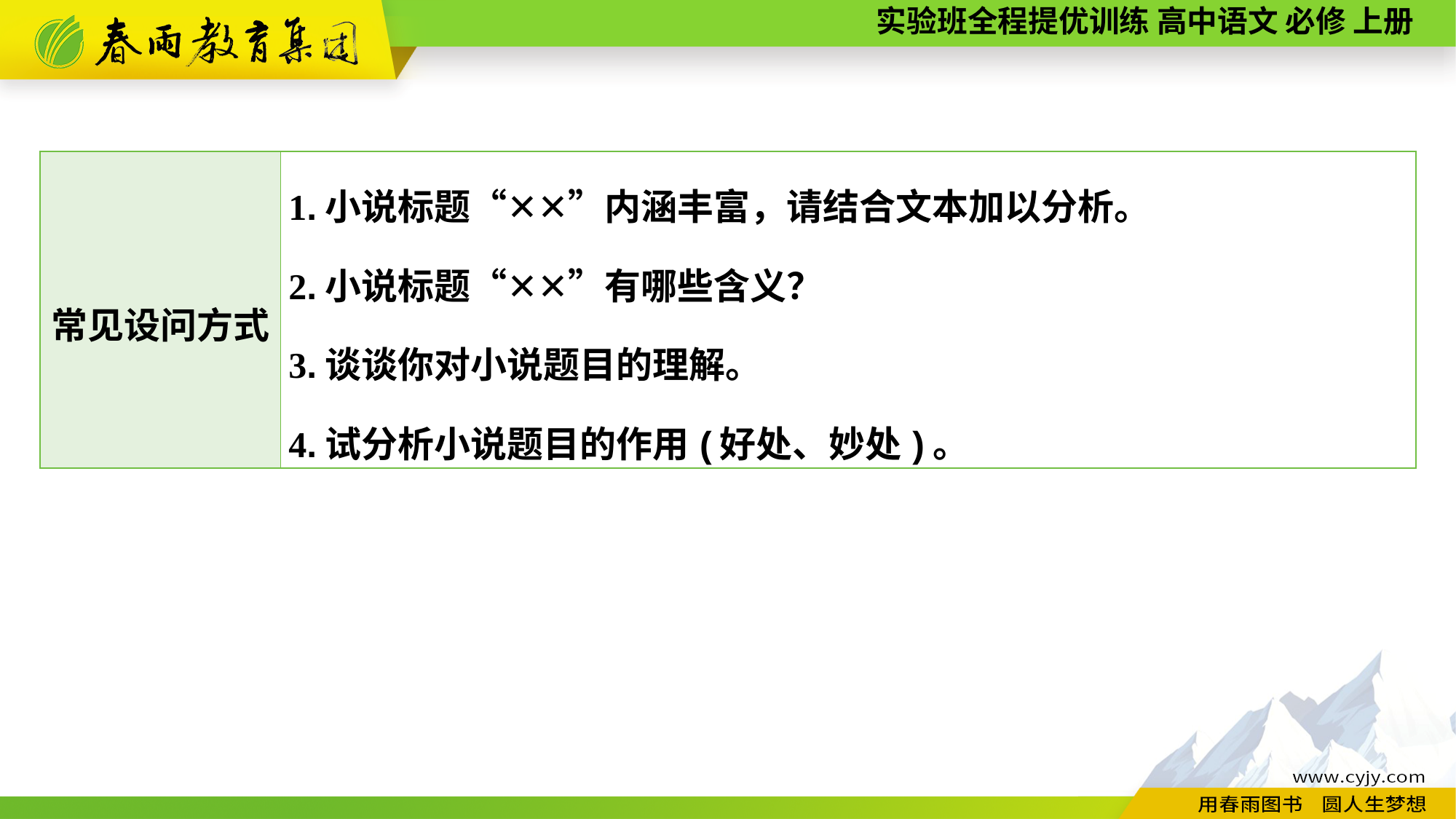

| 常见设问方式 | 1.小说标题“✕✕”内涵丰富，请结合文本加以分析。 2.小说标题“✕✕”有哪些含义？ 3.谈谈你对小说题目的理解。 4.试分析小说题目的作用(好处、妙处)。 |
| --- | --- |